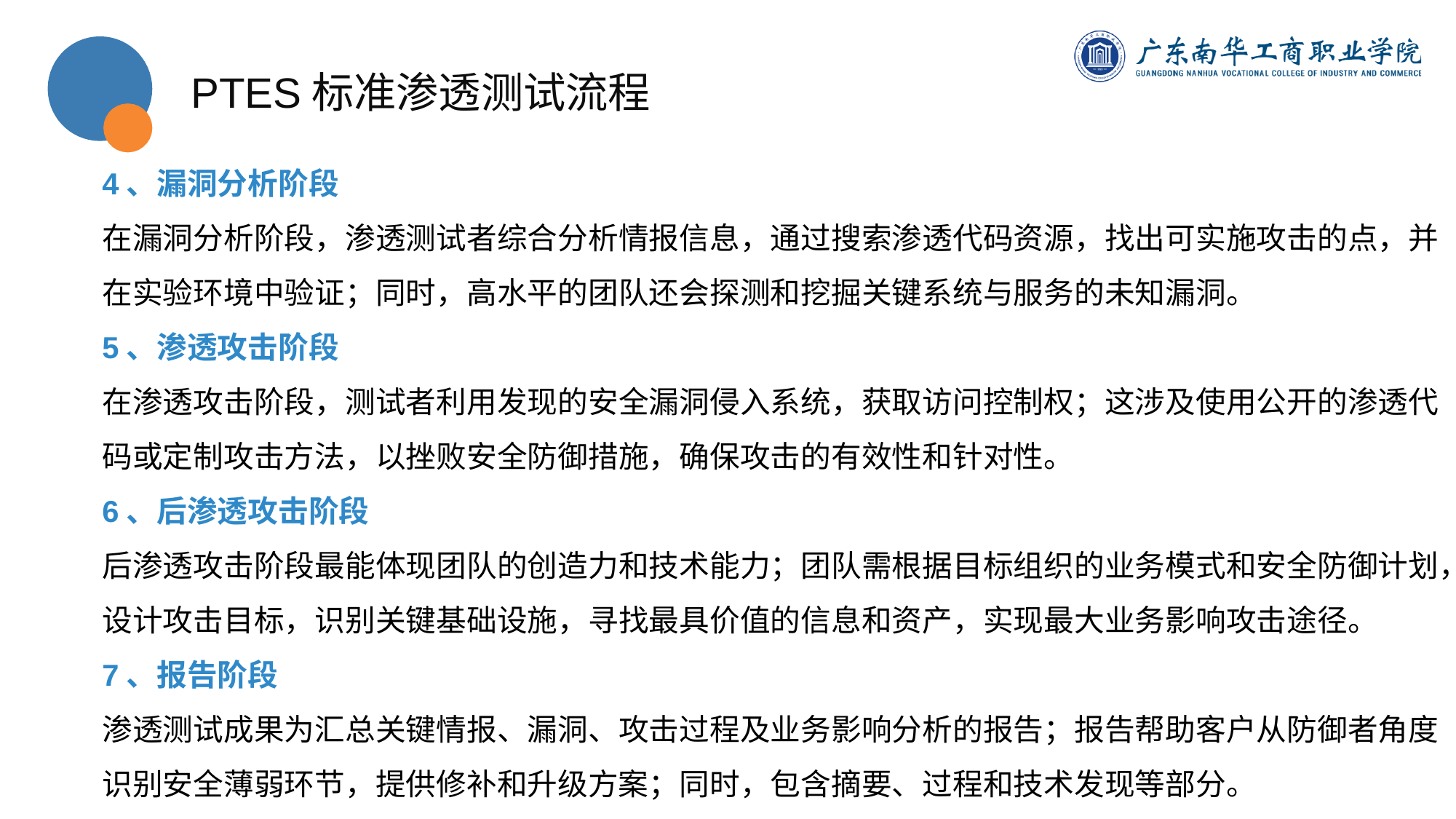

PTES标准渗透测试流程

4、漏洞分析阶段
在漏洞分析阶段，渗透测试者综合分析情报信息，通过搜索渗透代码资源，找出可实施攻击的点，并在实验环境中验证；同时，高水平的团队还会探测和挖掘关键系统与服务的未知漏洞。
5、渗透攻击阶段
在渗透攻击阶段，测试者利用发现的安全漏洞侵入系统，获取访问控制权；这涉及使用公开的渗透代码或定制攻击方法，以挫败安全防御措施，确保攻击的有效性和针对性。
6、后渗透攻击阶段
后渗透攻击阶段最能体现团队的创造力和技术能力；团队需根据目标组织的业务模式和安全防御计划，设计攻击目标，识别关键基础设施，寻找最具价值的信息和资产，实现最大业务影响攻击途径。
7、报告阶段
渗透测试成果为汇总关键情报、漏洞、攻击过程及业务影响分析的报告；报告帮助客户从防御者角度识别安全薄弱环节，提供修补和升级方案；同时，包含摘要、过程和技术发现等部分。